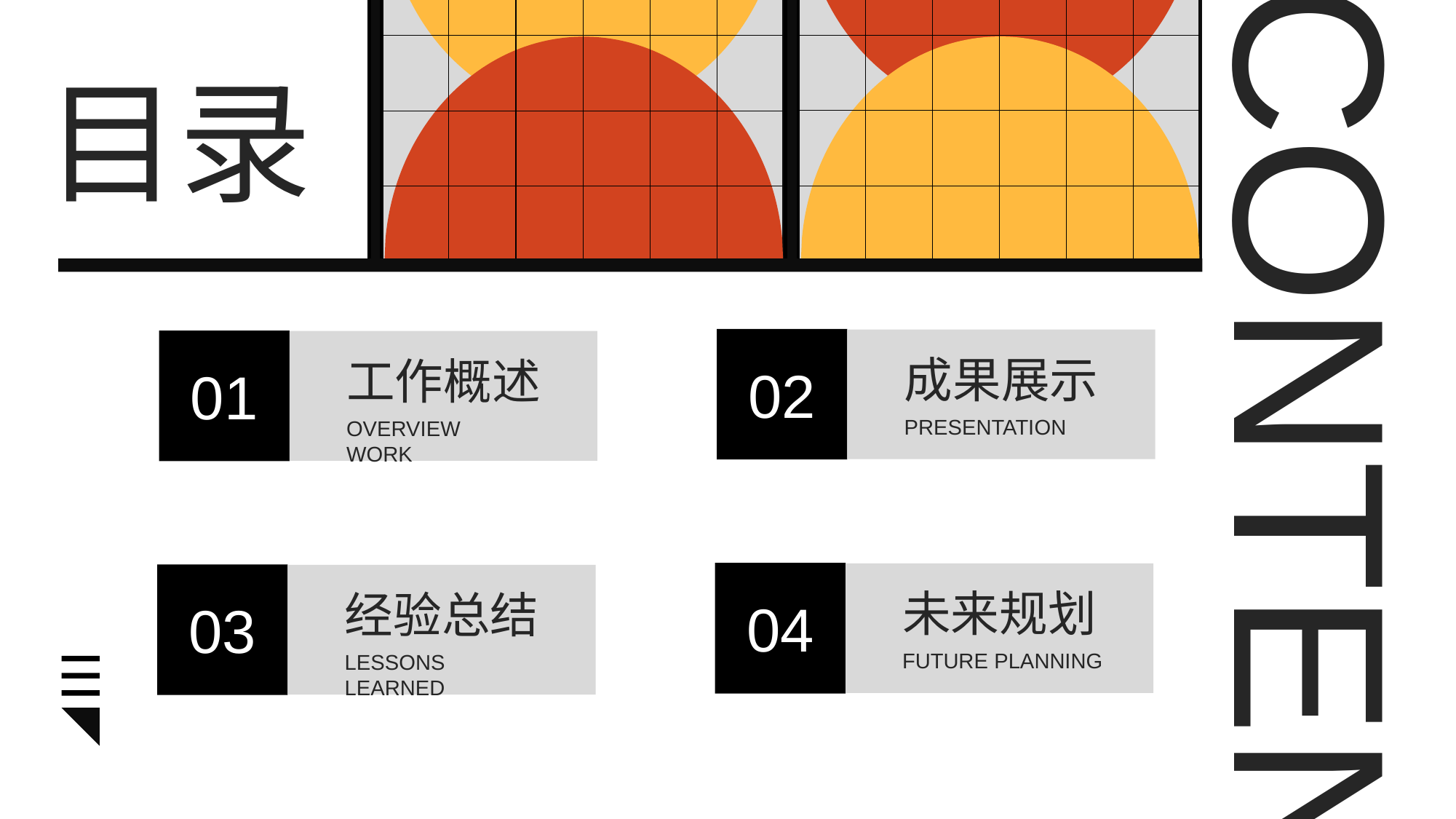

目录

01

成果展示
PRESENTATION
工作概述
OVERVIEW  WORK
02
CONTENTS

03

未来规划
FUTURE PLANNING

经验总结
LESSONS LEARNED
04